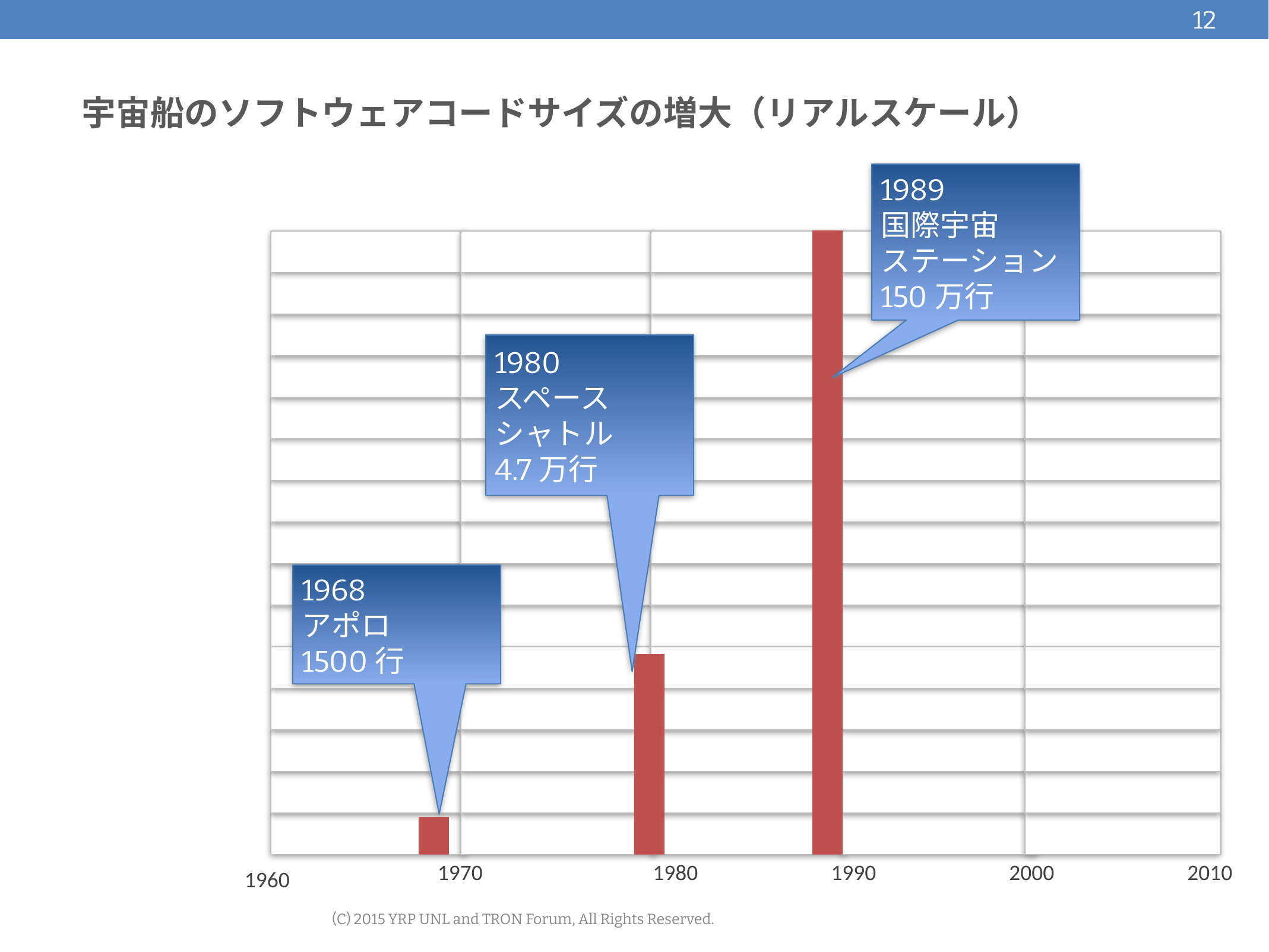

12
# 宇宙船のソフトウェアコードサイズの増大（リアルスケール）
1989
国際宇宙
ステーション
150万行
1,500,000

1980
スペース
シャトル
4.7万行
1,000,000
1968
アポロ
1500行
500,000

0
1970
1980
1990
2000
2010
1960
(C) 2015 YRP UNL and TRON Forum, All Rights Reserved.